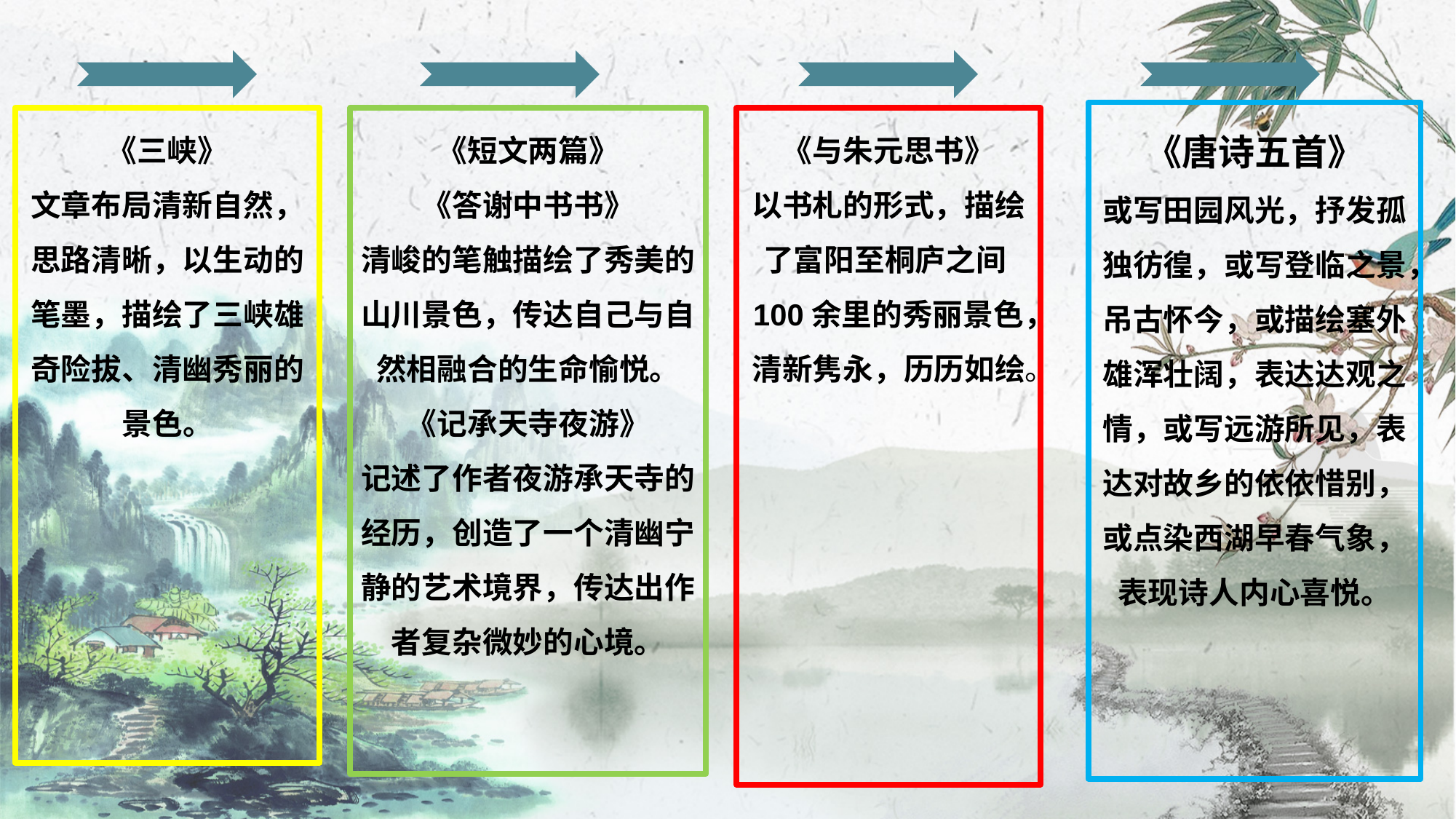

《唐诗五首》
或写田园风光，抒发孤独彷徨，或写登临之景，吊古怀今，或描绘塞外雄浑壮阔，表达达观之情，或写远游所见，表达对故乡的依依惜别，或点染西湖早春气象，表现诗人内心喜悦。

《三峡》
文章布局清新自然，思路清晰，以生动的笔墨，描绘了三峡雄奇险拔、清幽秀丽的景色。

《短文两篇》
《答谢中书书》
清峻的笔触描绘了秀美的山川景色，传达自己与自然相融合的生命愉悦。
《记承天寺夜游》
记述了作者夜游承天寺的经历，创造了一个清幽宁静的艺术境界，传达出作者复杂微妙的心境。

《与朱元思书》
以书札的形式，描绘了富阳至桐庐之间100余里的秀丽景色，清新隽永，历历如绘。